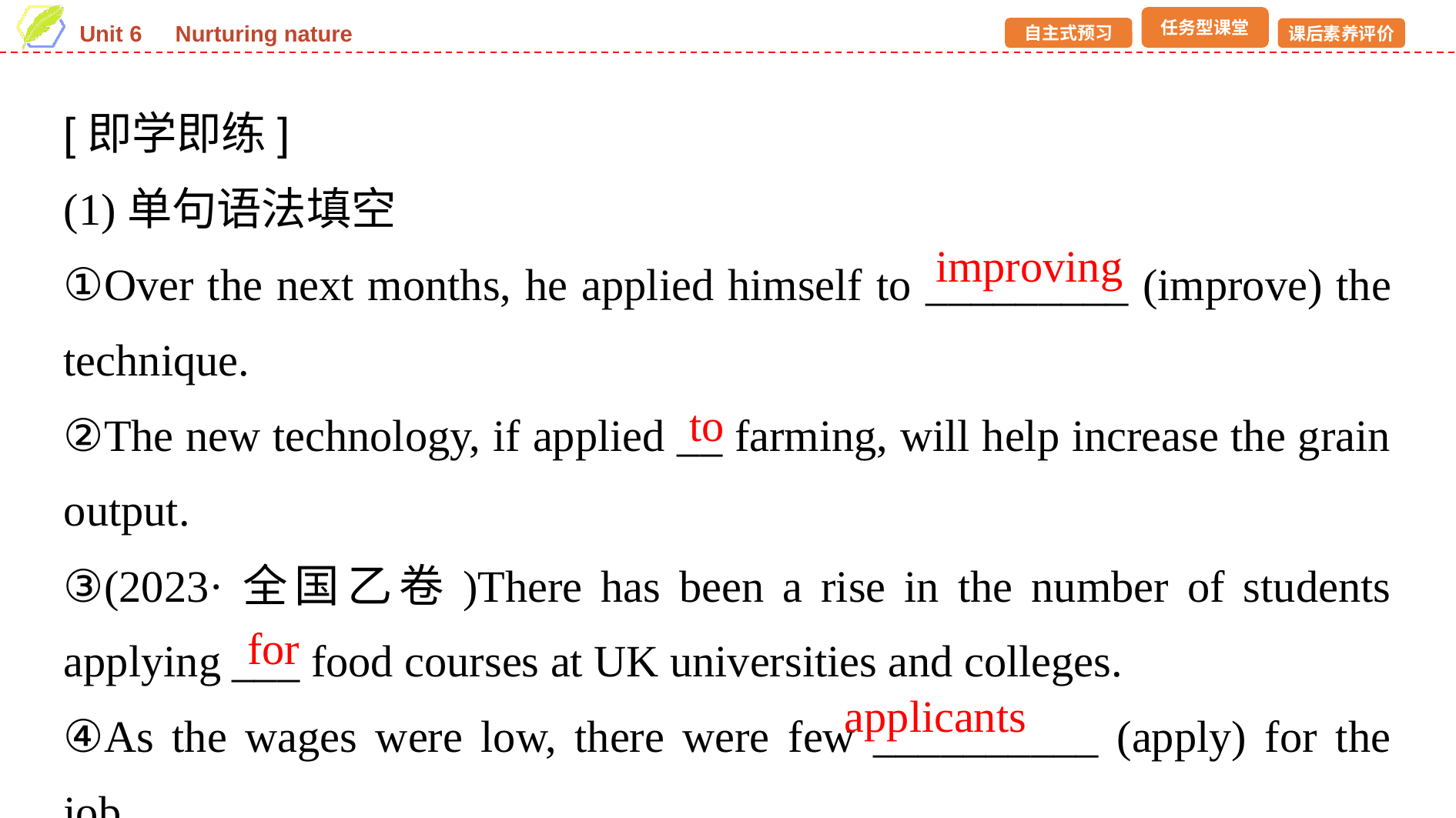

[即学即练]
(1)单句语法填空
①Over the next months, he applied himself to _________ (improve) the technique.
②The new technology, if applied __ farming, will help increase the grain output.
③(2023·全国乙卷)There has been a rise in the number of students applying ___ food courses at UK universities and colleges.
④As the wages were low, there were few __________ (apply) for the job.
improving
to
for
applicants